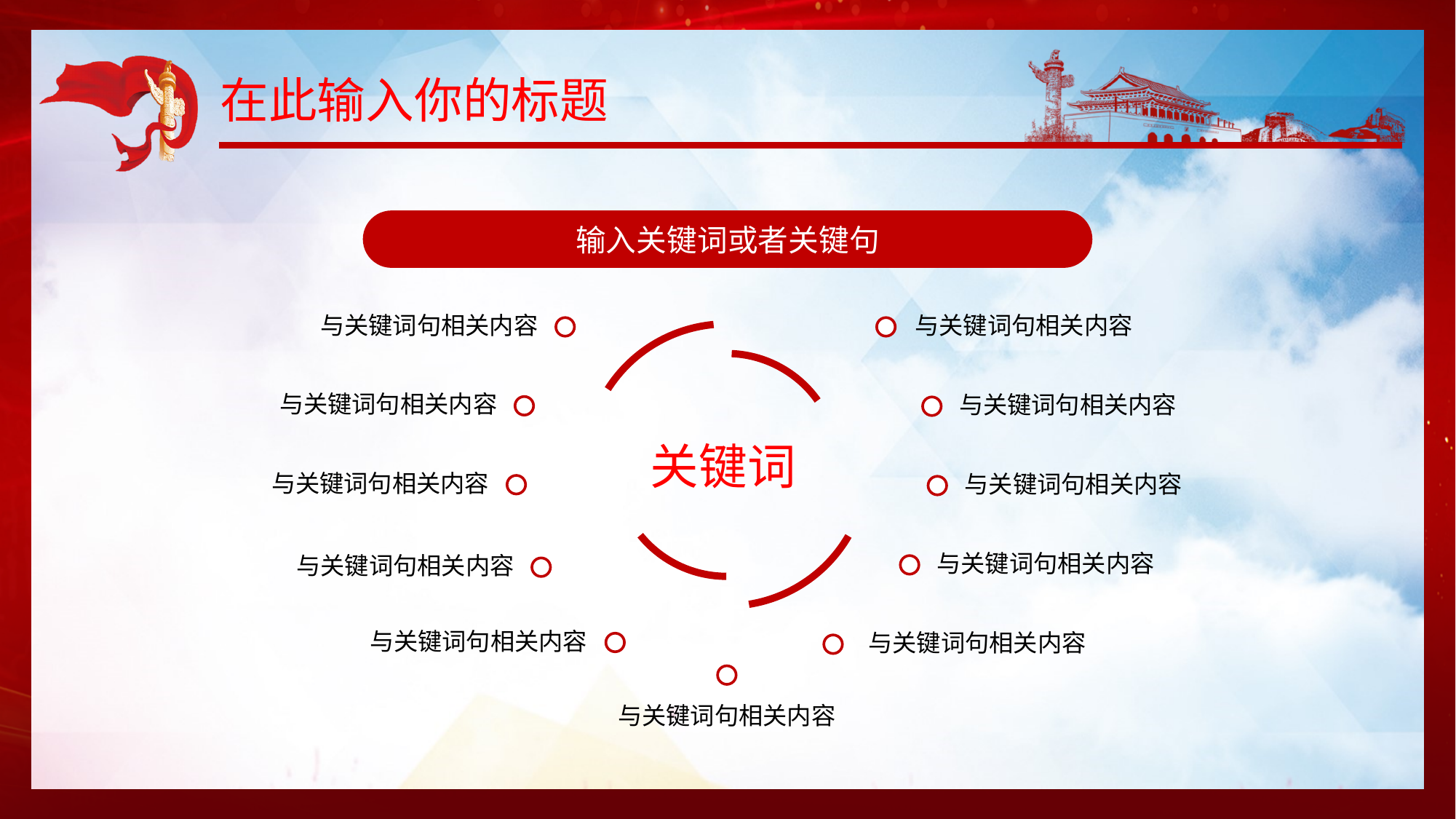

# 在此输入你的标题
输入关键词或者关键句

与关键词句相关内容

与关键词句相关内容

与关键词句相关内容

与关键词句相关内容

关键词
与关键词句相关内容

与关键词句相关内容

与关键词句相关内容

与关键词句相关内容

与关键词句相关内容

与关键词句相关内容

与关键词句相关内容